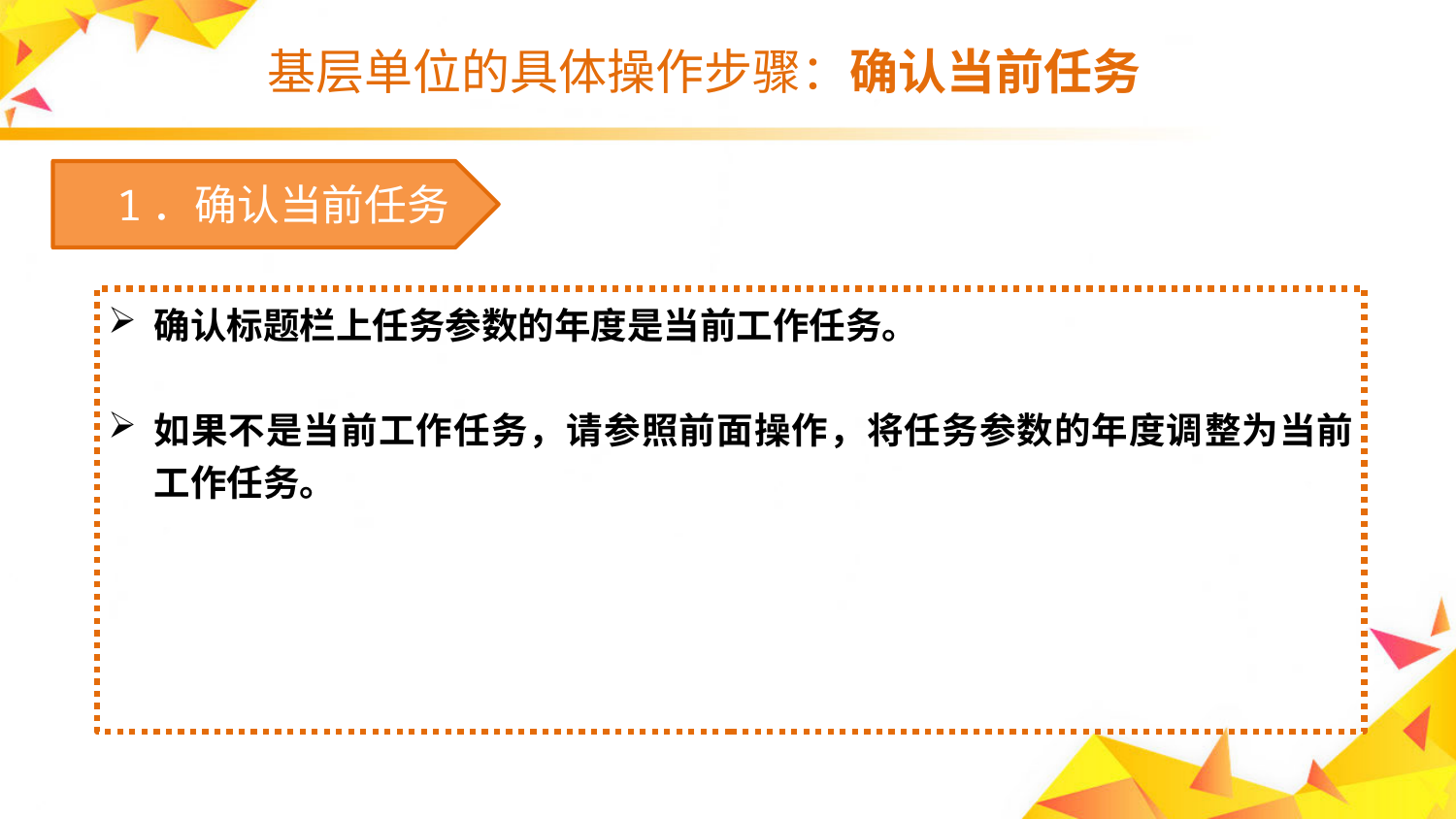

# 基层单位的具体操作步骤：确认当前任务
　1．确认当前任务
确认标题栏上任务参数的年度是当前工作任务。

如果不是当前工作任务，请参照前面操作，将任务参数的年度调整为当前工作任务。